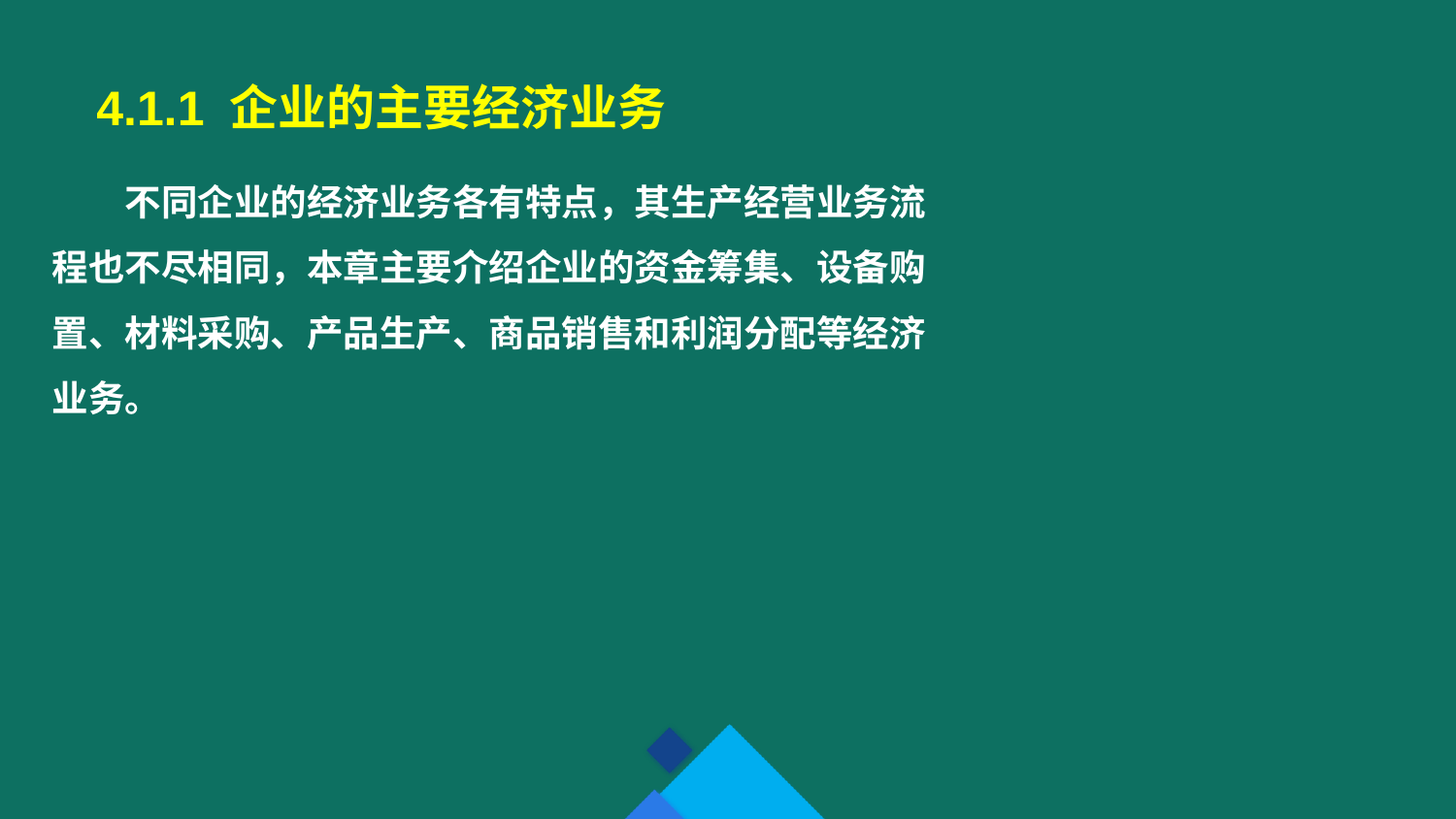

4.1.1 企业的主要经济业务
不同企业的经济业务各有特点，其生产经营业务流程也不尽相同，本章主要介绍企业的资金筹集、设备购置、材料采购、产品生产、商品销售和利润分配等经济业务。